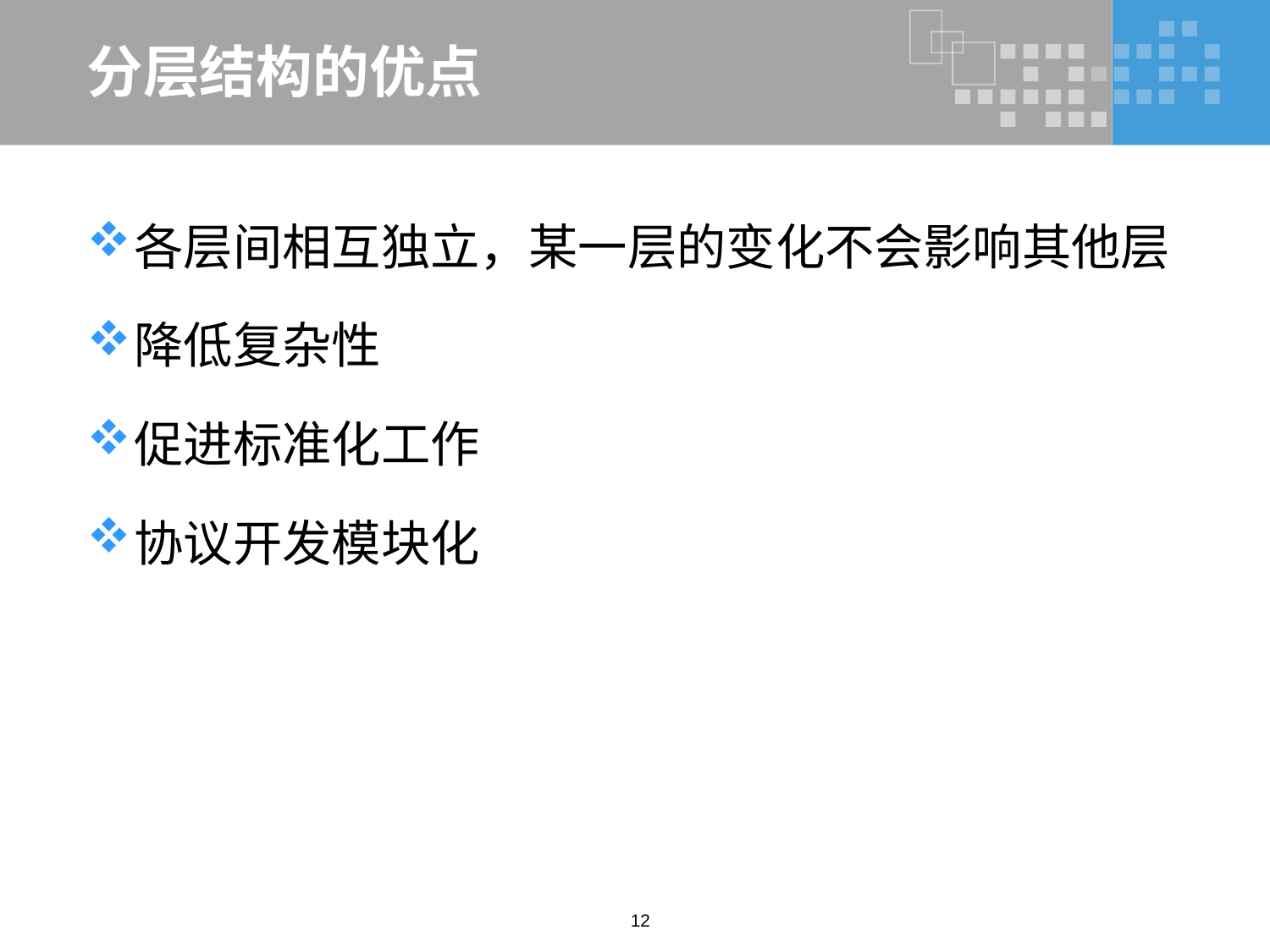

# 分层结构的优点
各层间相互独立，某一层的变化不会影响其他层
降低复杂性
促进标准化工作
协议开发模块化

12